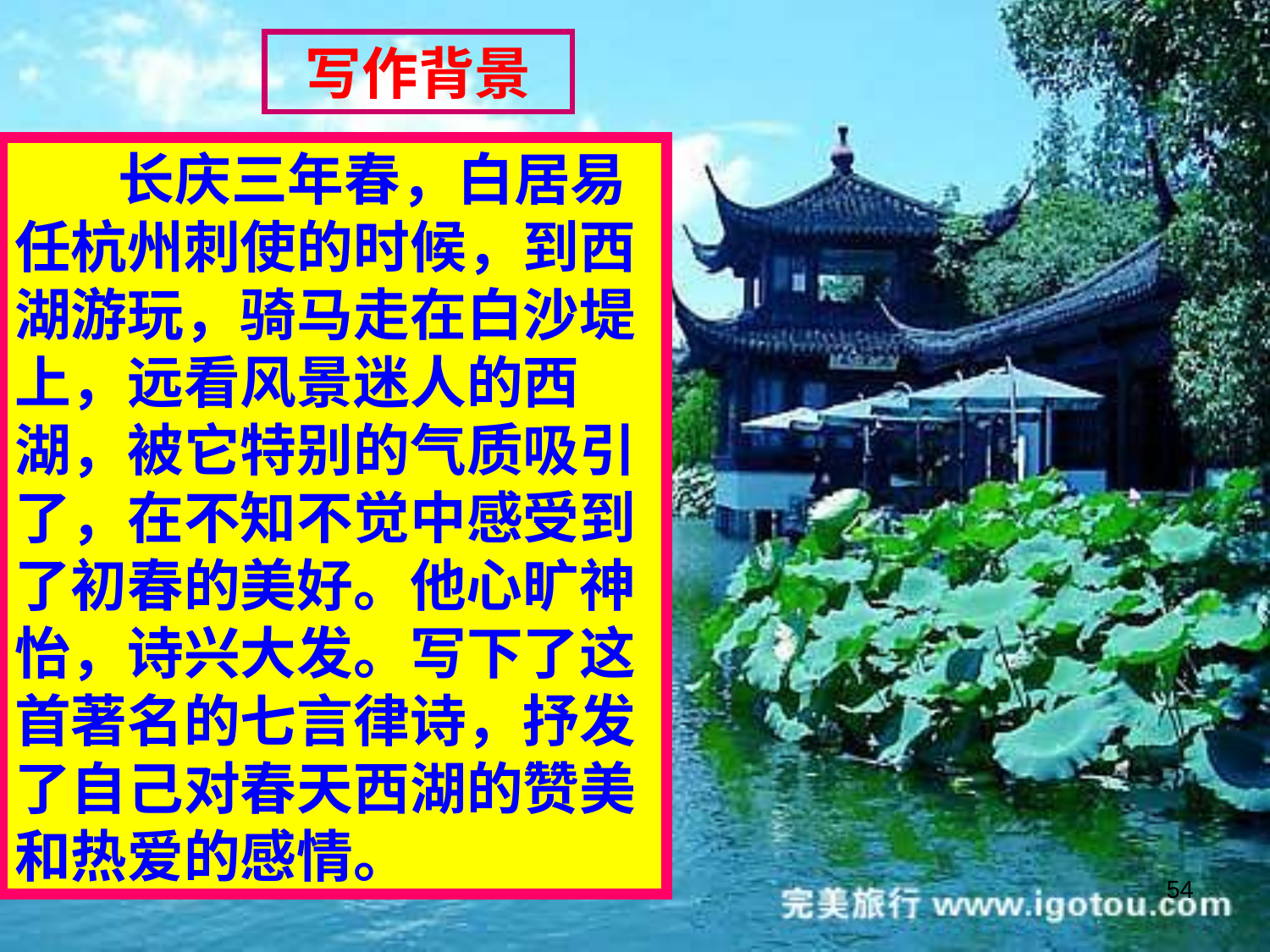

写作背景
       长庆三年春，白居易任杭州刺使的时候，到西湖游玩，骑马走在白沙堤上，远看风景迷人的西湖，被它特别的气质吸引了，在不知不觉中感受到了初春的美好。他心旷神怡，诗兴大发。写下了这首著名的七言律诗，抒发了自己对春天西湖的赞美和热爱的感情。
54